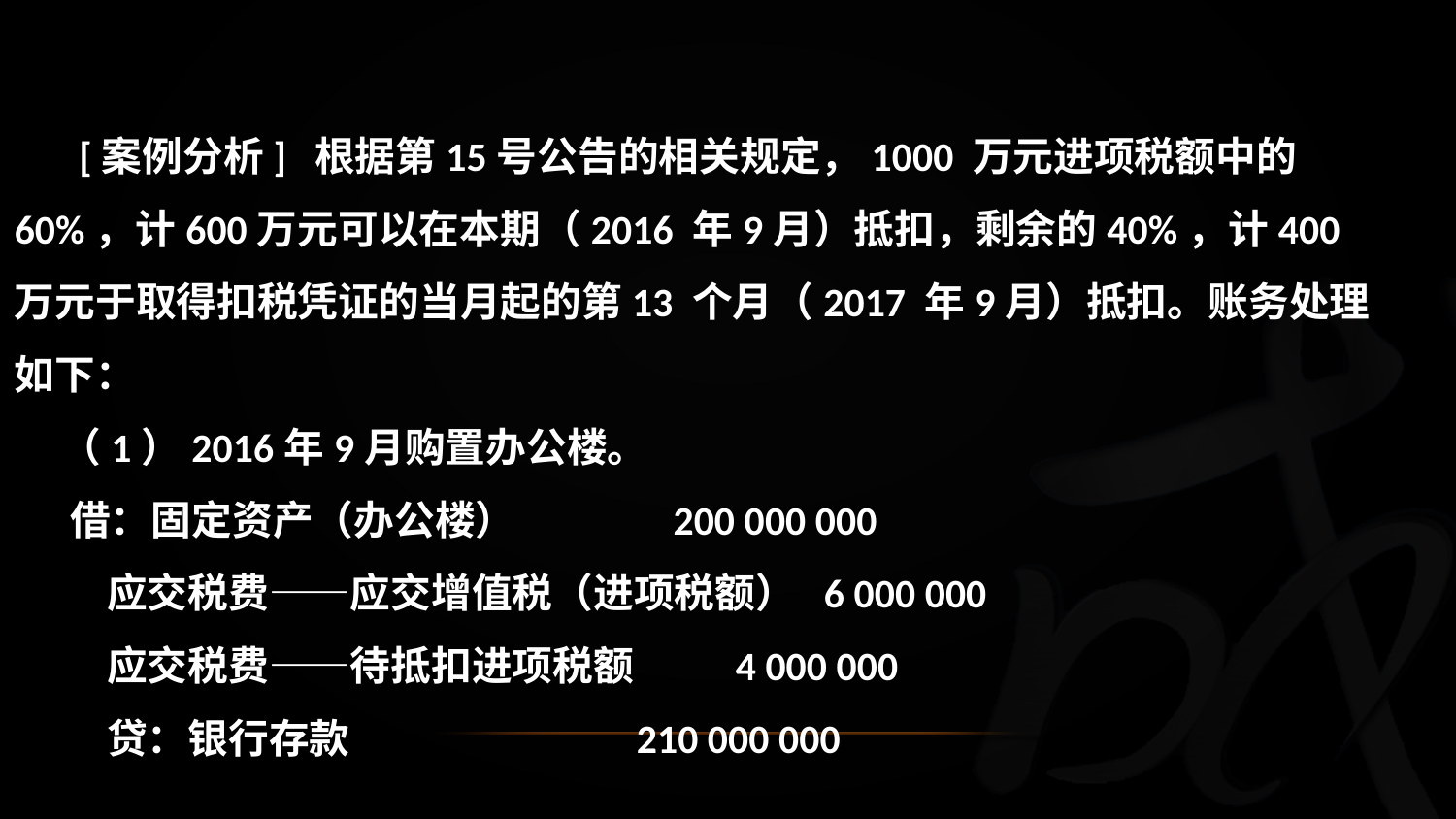

[案例分析]  根据第15号公告的相关规定，1000 万元进项税额中的60%，计600万元可以在本期（2016 年9月）抵扣，剩余的40%，计400万元于取得扣税凭证的当月起的第13 个月（2017 年9月）抵扣。账务处理如下：
    （1）2016年9月购置办公楼。
     借：固定资产（办公楼）                200 000 000
         应交税费——应交增值税（进项税额）  6 000 000
         应交税费——待抵扣进项税额          4 000 000
         贷：银行存款                              210 000 000